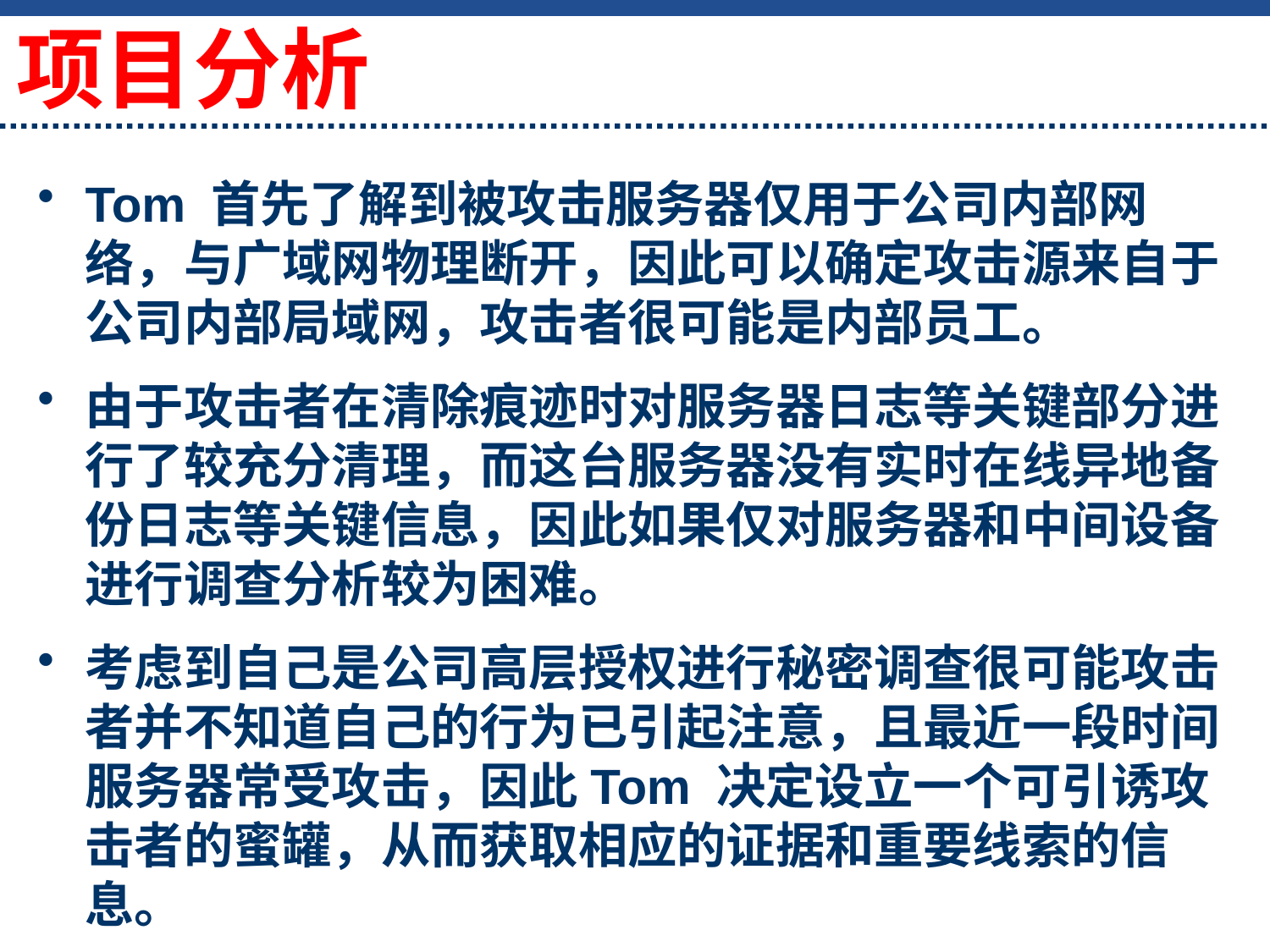

项目分析
Tom 首先了解到被攻击服务器仅用于公司内部网络，与广域网物理断开，因此可以确定攻击源来自于公司内部局域网，攻击者很可能是内部员工。
由于攻击者在清除痕迹时对服务器日志等关键部分进行了较充分清理，而这台服务器没有实时在线异地备份日志等关键信息，因此如果仅对服务器和中间设备进行调查分析较为困难。
考虑到自己是公司高层授权进行秘密调查很可能攻击者并不知道自己的行为已引起注意，且最近一段时间服务器常受攻击，因此Tom 决定设立一个可引诱攻击者的蜜罐，从而获取相应的证据和重要线索的信息。